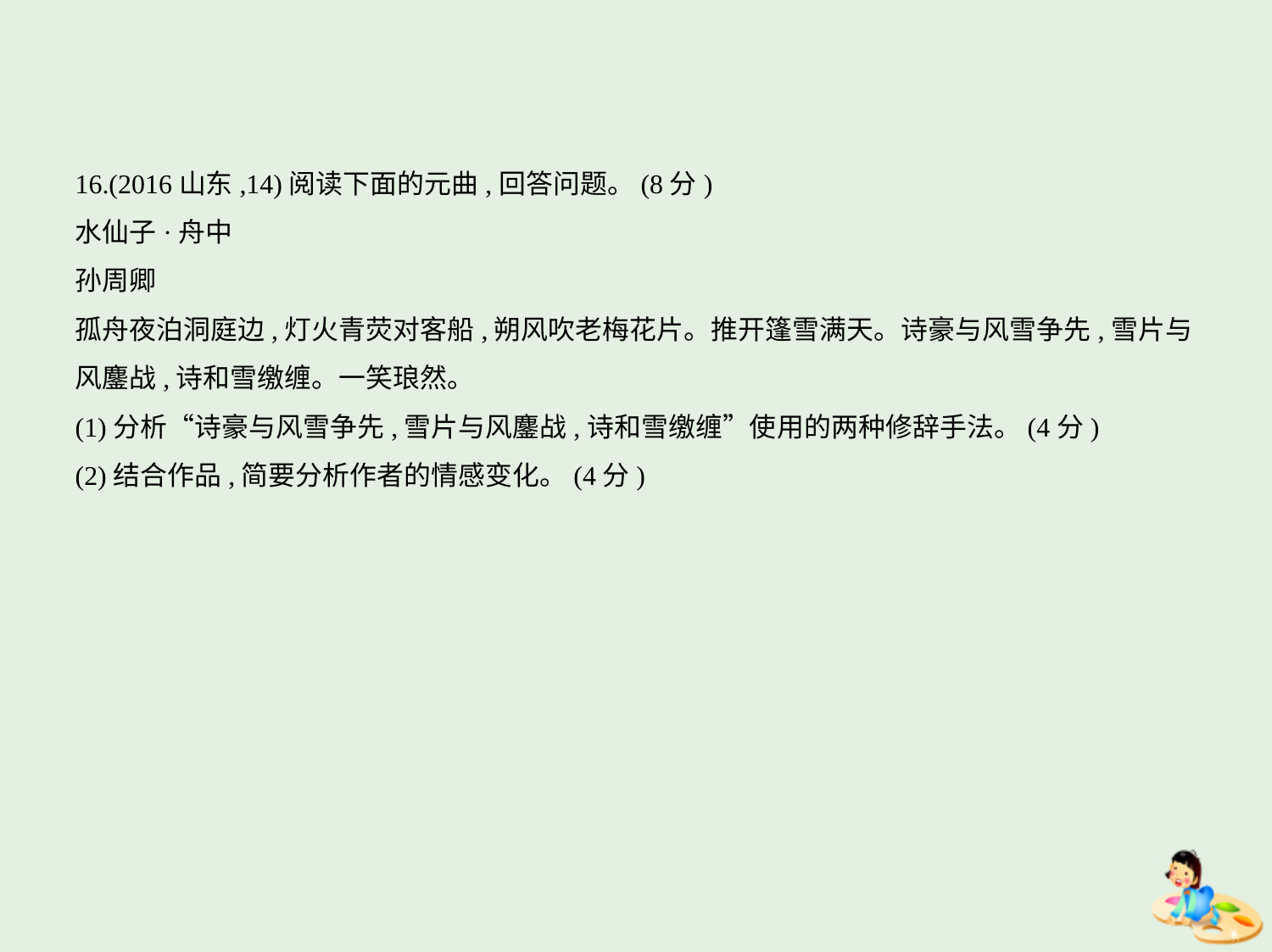

16.(2016山东,14)阅读下面的元曲,回答问题。(8分)
水仙子·舟中
孙周卿
孤舟夜泊洞庭边,灯火青荧对客船,朔风吹老梅花片。推开篷雪满天。诗豪与风雪争先,雪片与
风鏖战,诗和雪缴缠。一笑琅然。
(1)分析“诗豪与风雪争先,雪片与风鏖战,诗和雪缴缠”使用的两种修辞手法。(4分)
(2)结合作品,简要分析作者的情感变化。(4分)